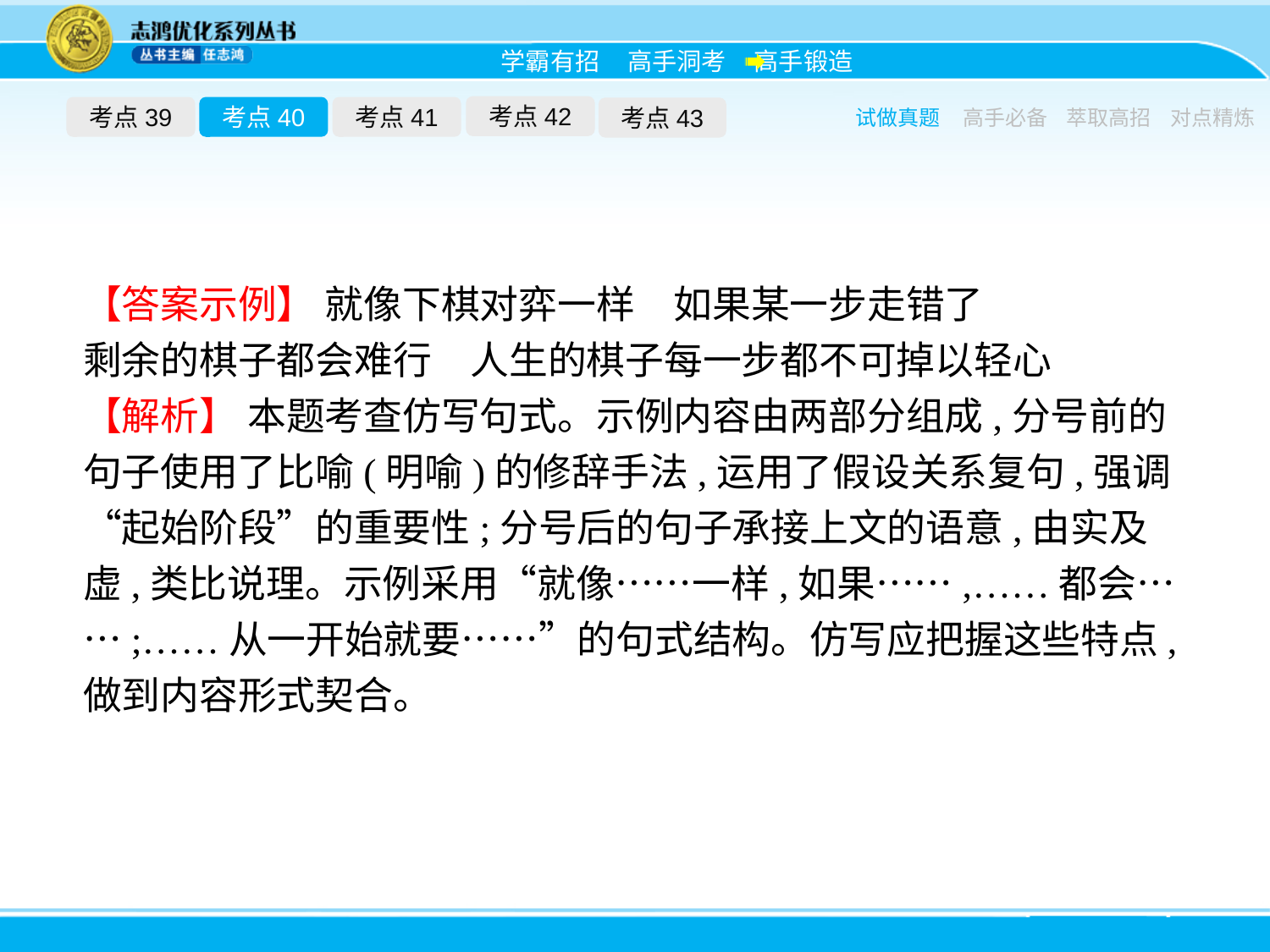

考点42
考点39
考点40
考点41
考点43
试做真题
高手必备
萃取高招
对点精炼
【答案示例】 就像下棋对弈一样　如果某一步走错了
剩余的棋子都会难行　人生的棋子每一步都不可掉以轻心
【解析】 本题考查仿写句式。示例内容由两部分组成,分号前的句子使用了比喻(明喻)的修辞手法,运用了假设关系复句,强调“起始阶段”的重要性;分号后的句子承接上文的语意,由实及虚,类比说理。示例采用“就像……一样,如果……,……都会……;……从一开始就要……”的句式结构。仿写应把握这些特点,做到内容形式契合。